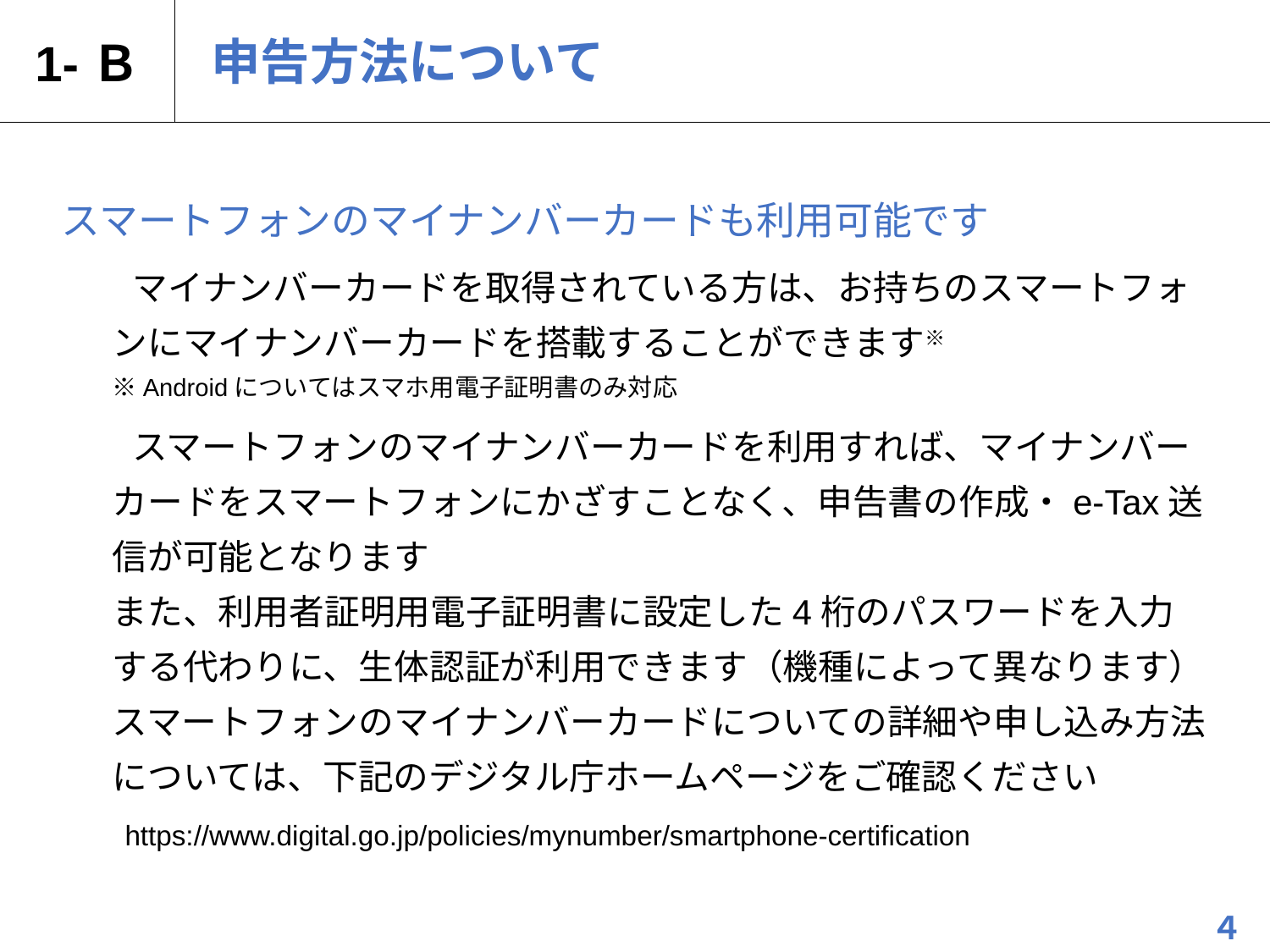

# 1-Ｂ
申告方法について
スマートフォンのマイナンバーカードも利用可能です
　　マイナンバーカードを取得されている方は、お持ちのスマートフォンにマイナンバーカードを搭載することができます※
※Androidについてはスマホ用電子証明書のみ対応
　　スマートフォンのマイナンバーカードを利用すれば、マイナンバーカードをスマートフォンにかざすことなく、申告書の作成・e-Tax送信が可能となります
また、利用者証明用電子証明書に設定した4桁のパスワードを入力する代わりに、生体認証が利用できます（機種によって異なります）
スマートフォンのマイナンバーカードについての詳細や申し込み方法については、下記のデジタル庁ホームページをご確認ください
　　https://www.digital.go.jp/policies/mynumber/smartphone-certification
４